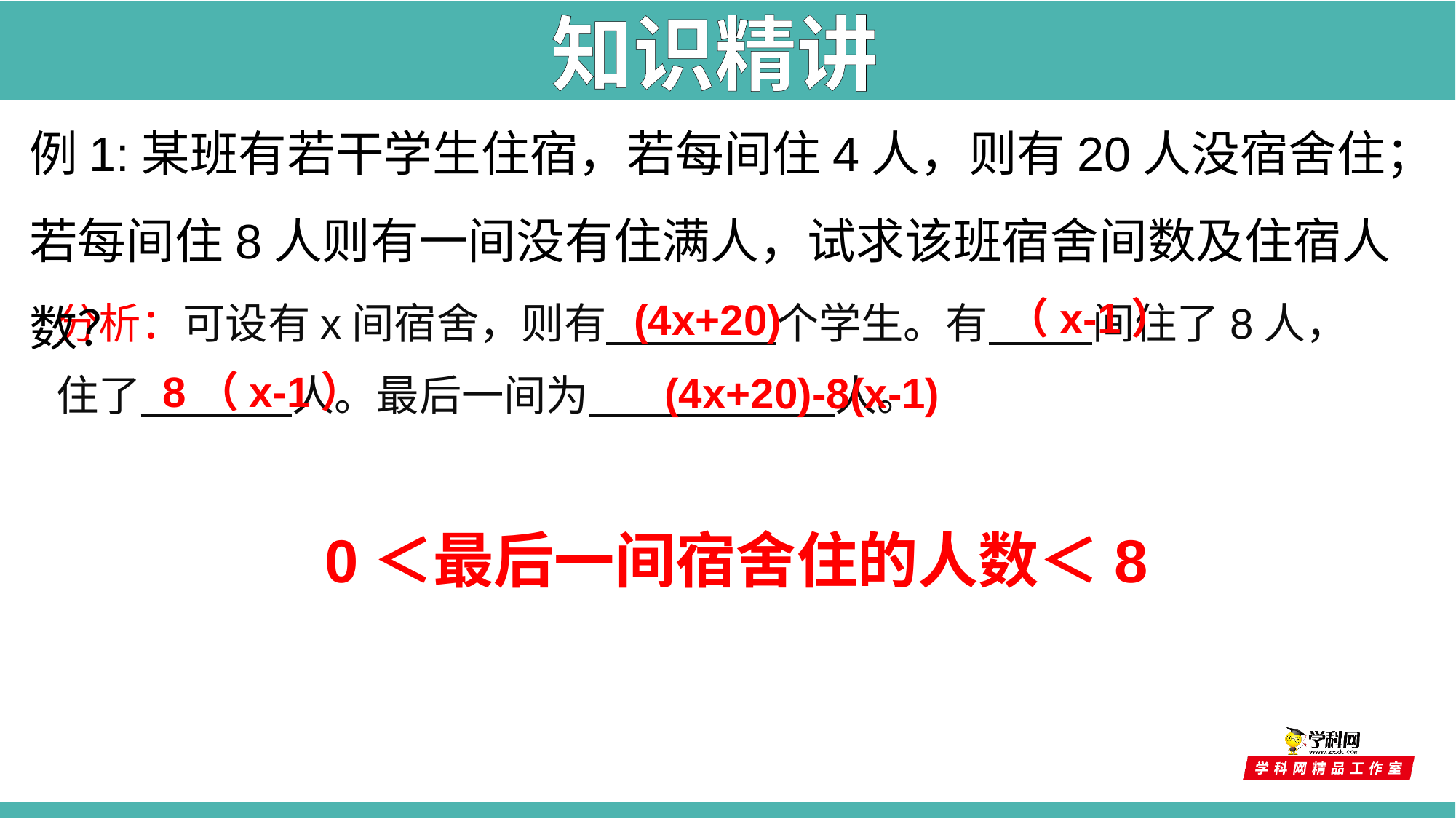

知识精讲
例1:某班有若干学生住宿，若每间住4人，则有20人没宿舍住；若每间住8人则有一间没有住满人，试求该班宿舍间数及住宿人数？
（x-1）
(4x+20)
分析：可设有x间宿舍，则有                  个学生。有           间住了8人，
住了                人。最后一间为                          人。
8（x-1）
(4x+20)-8(x-1)
0＜最后一间宿舍住的人数＜8